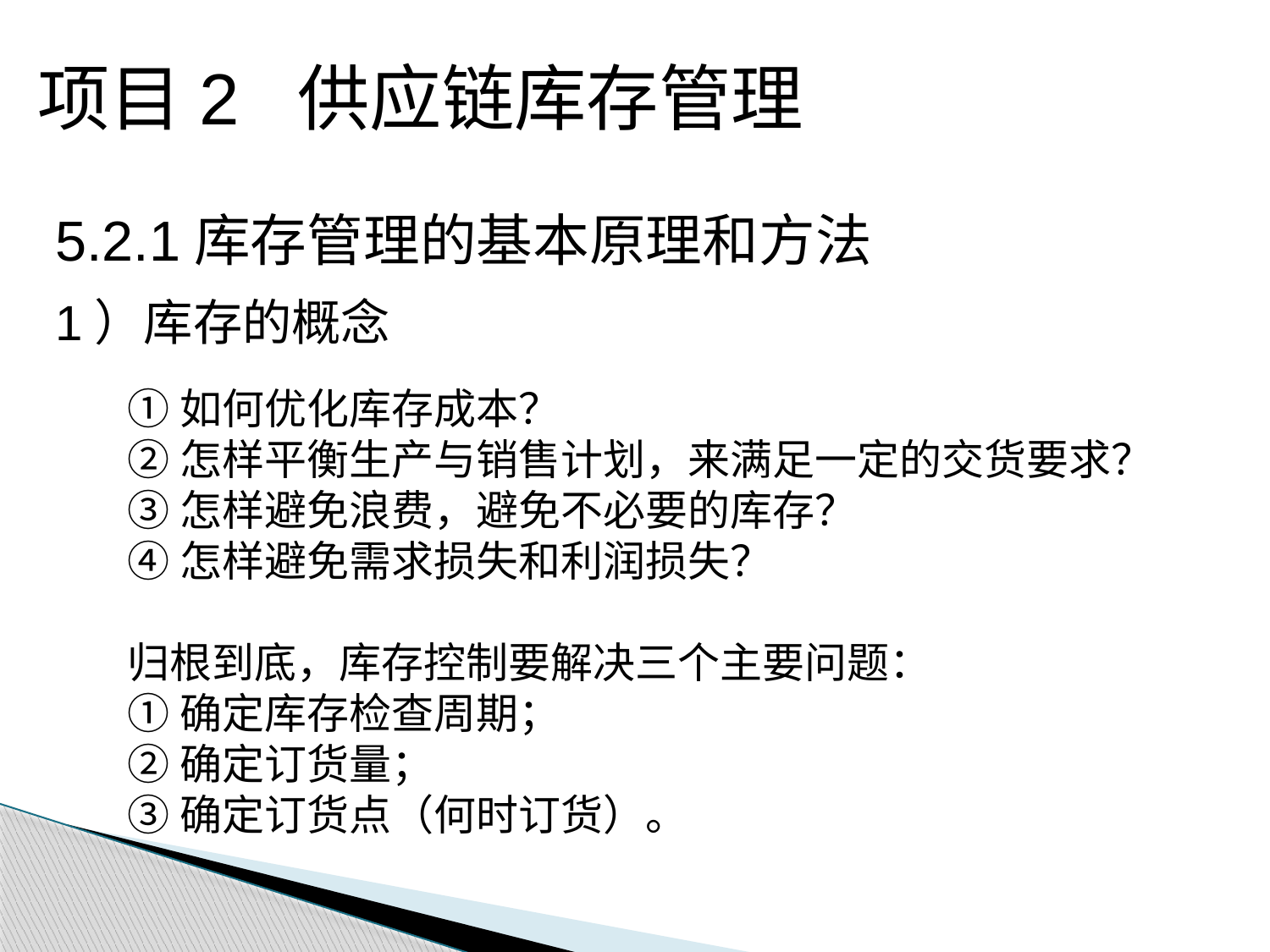

项目2  供应链库存管理
5.2.1库存管理的基本原理和方法
1）库存的概念
①如何优化库存成本？
②怎样平衡生产与销售计划，来满足一定的交货要求？
③怎样避免浪费，避免不必要的库存？
④怎样避免需求损失和利润损失？

归根到底，库存控制要解决三个主要问题：
①确定库存检查周期；
②确定订货量；
③确定订货点（何时订货）。